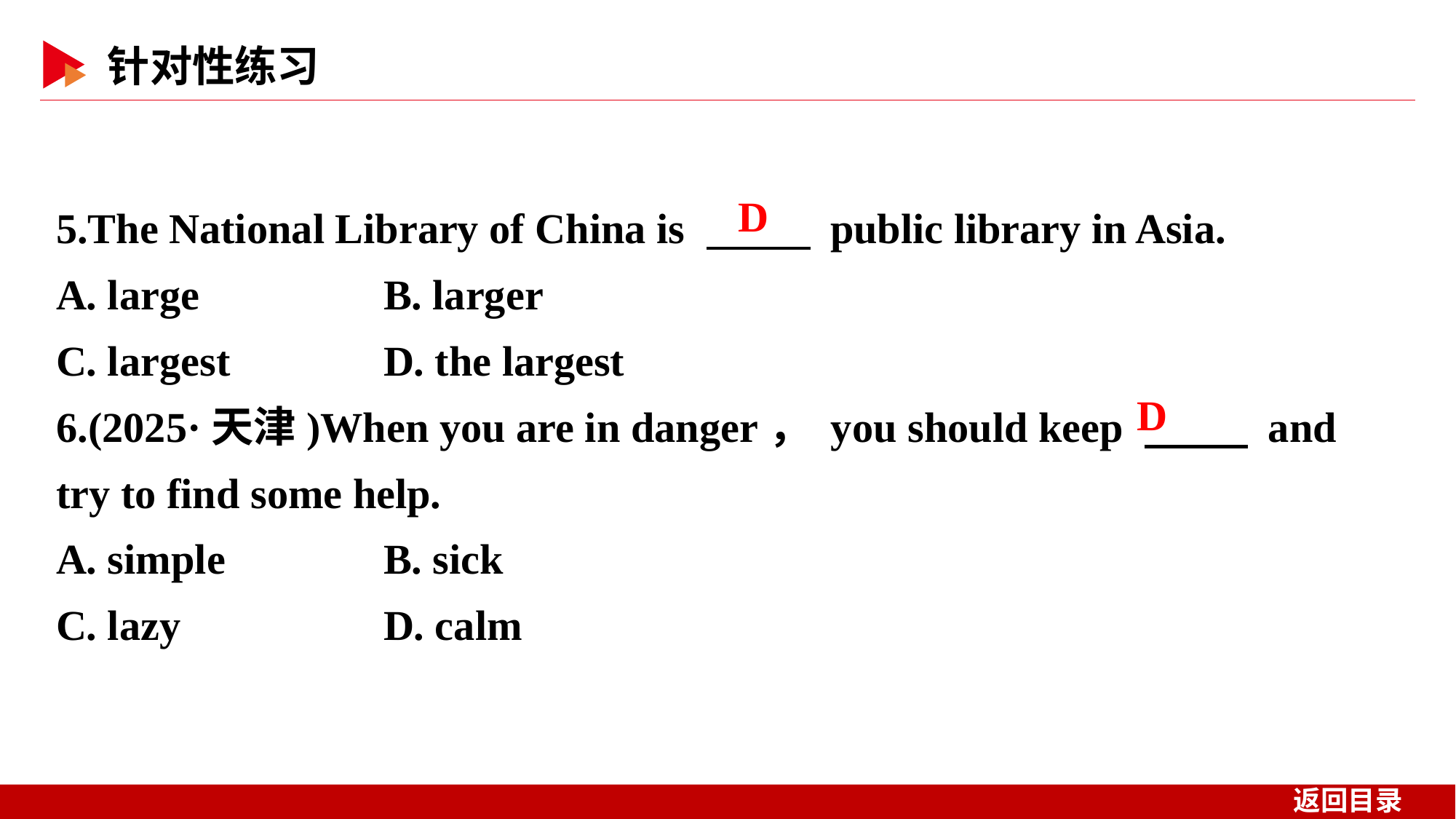

5.The National Library of China is 　  　 public library in Asia.
A. large          	B. larger
C. largest          	D. the largest
6.(2025·天津)When you are in danger， you should keep 　  　 and try to find some help.
A. simple          	B. sick
C. lazy                	D. calm
D
D